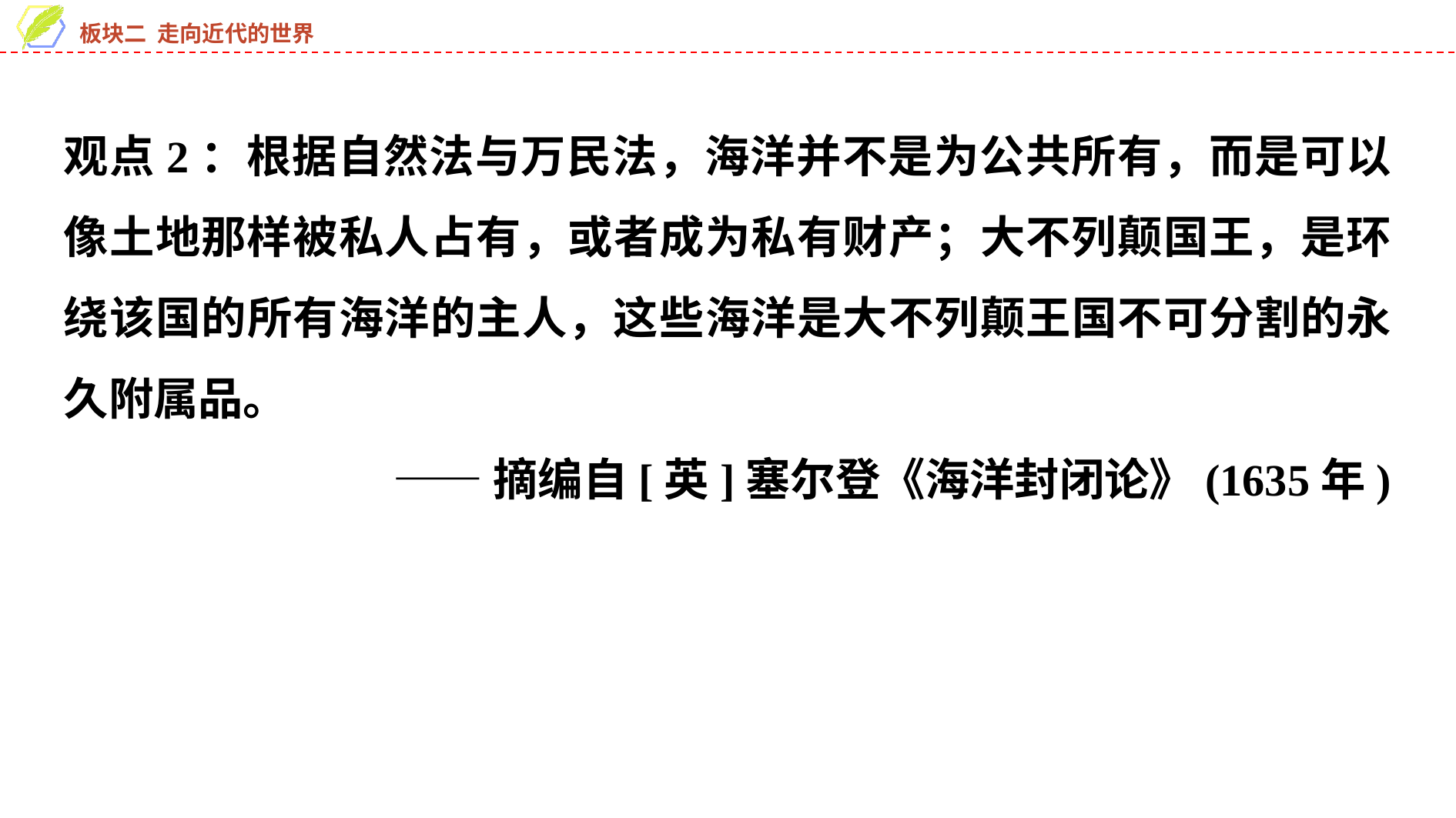

观点2：根据自然法与万民法，海洋并不是为公共所有，而是可以像土地那样被私人占有，或者成为私有财产；大不列颠国王，是环绕该国的所有海洋的主人，这些海洋是大不列颠王国不可分割的永久附属品。
——摘编自[英]塞尔登《海洋封闭论》(1635年)